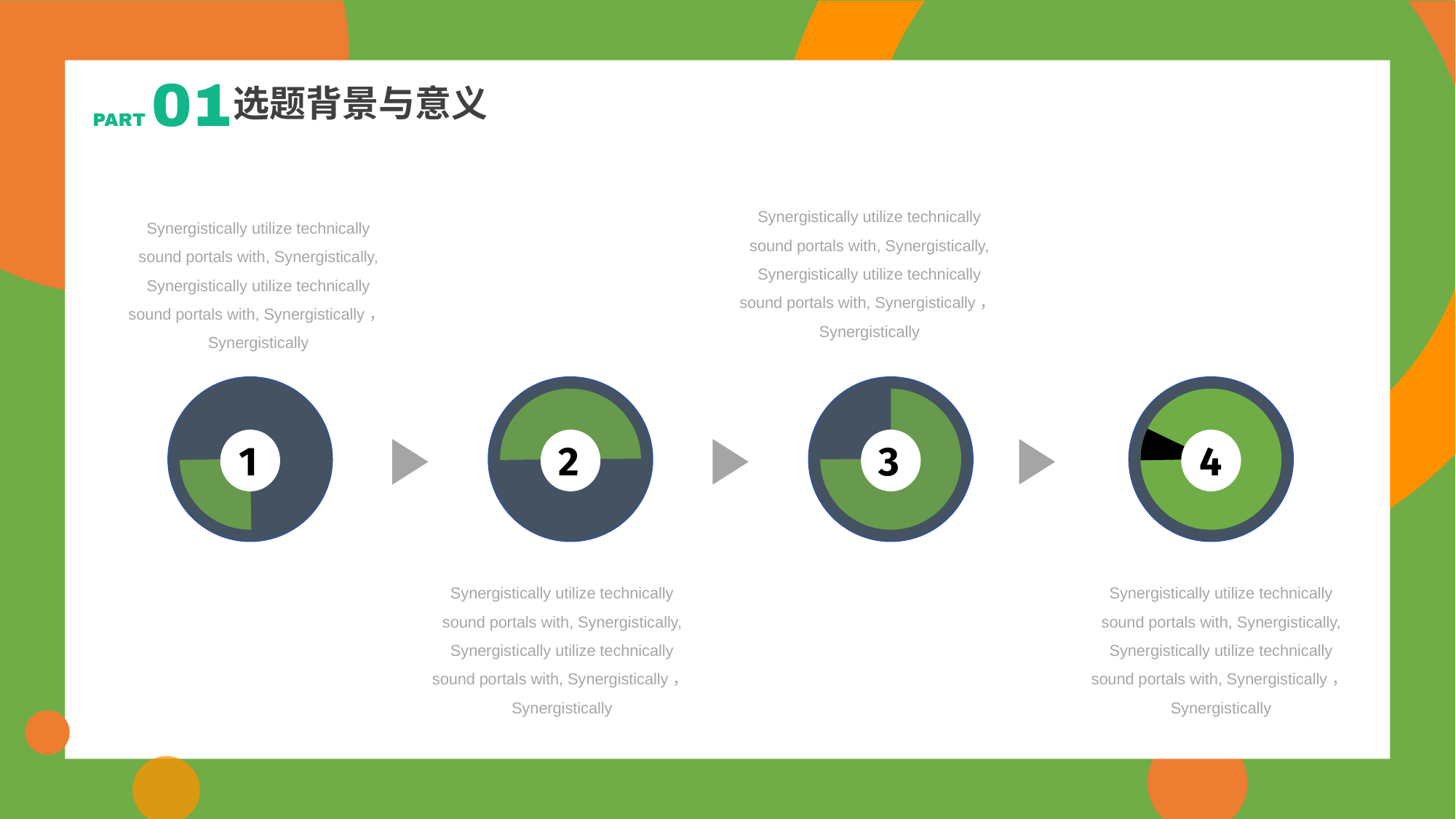

PART 01
选题背景与意义
Synergistically utilize technically sound portals with, Synergistically, Synergistically utilize technically sound portals with, Synergistically，Synergistically
Synergistically utilize technically sound portals with, Synergistically, Synergistically utilize technically sound portals with, Synergistically，Synergistically

1
2
3
4

Synergistically utilize technically sound portals with, Synergistically, Synergistically utilize technically sound portals with, Synergistically，Synergistically
Synergistically utilize technically sound portals with, Synergistically, Synergistically utilize technically sound portals with, Synergistically，Synergistically